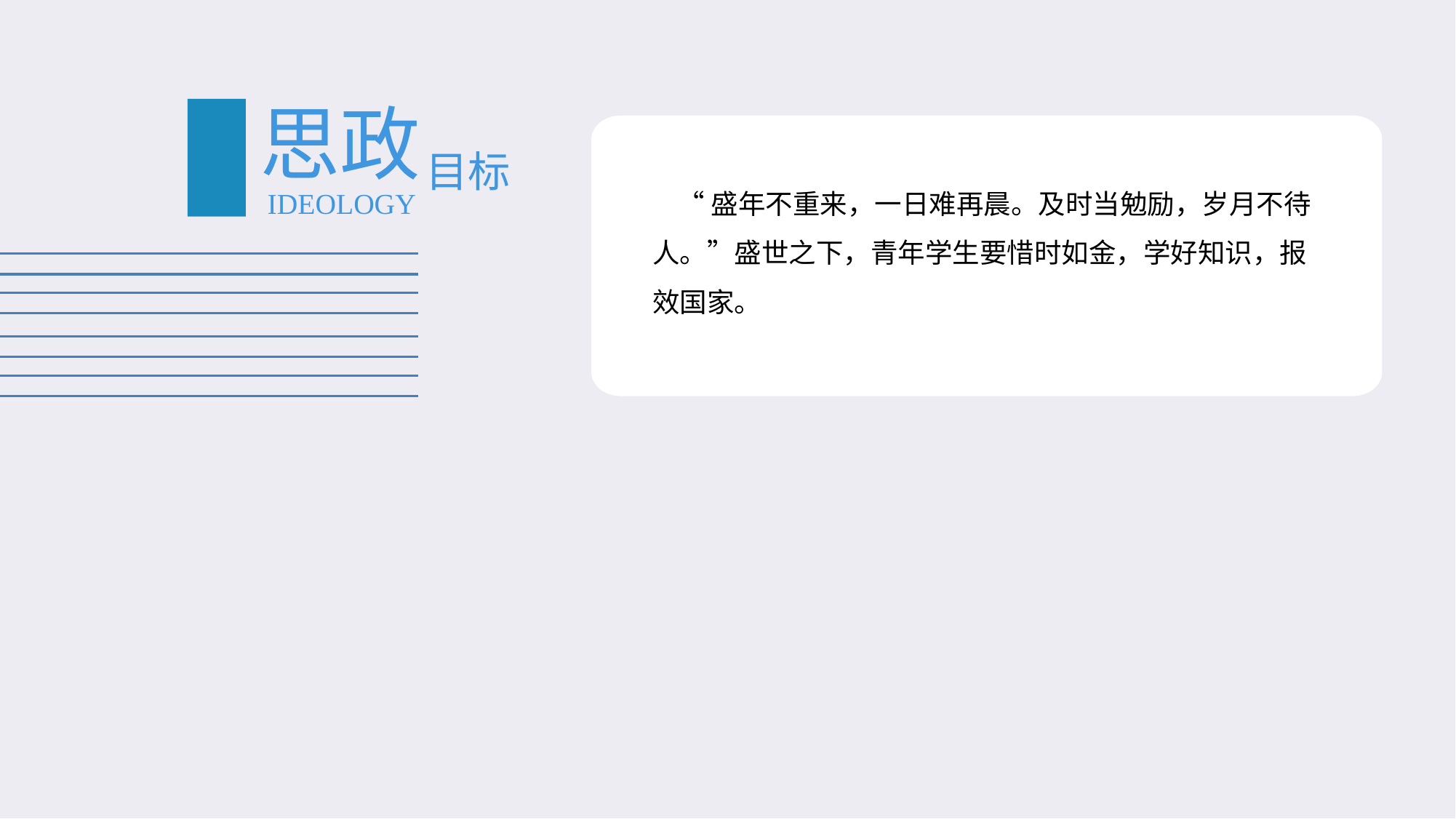

#
思政
目标

    “盛年不重来，一日难再晨。及时当勉励，岁月不待人。”盛世之下，青年学生要惜时如金，学好知识，报效国家。

IDEOLOGY